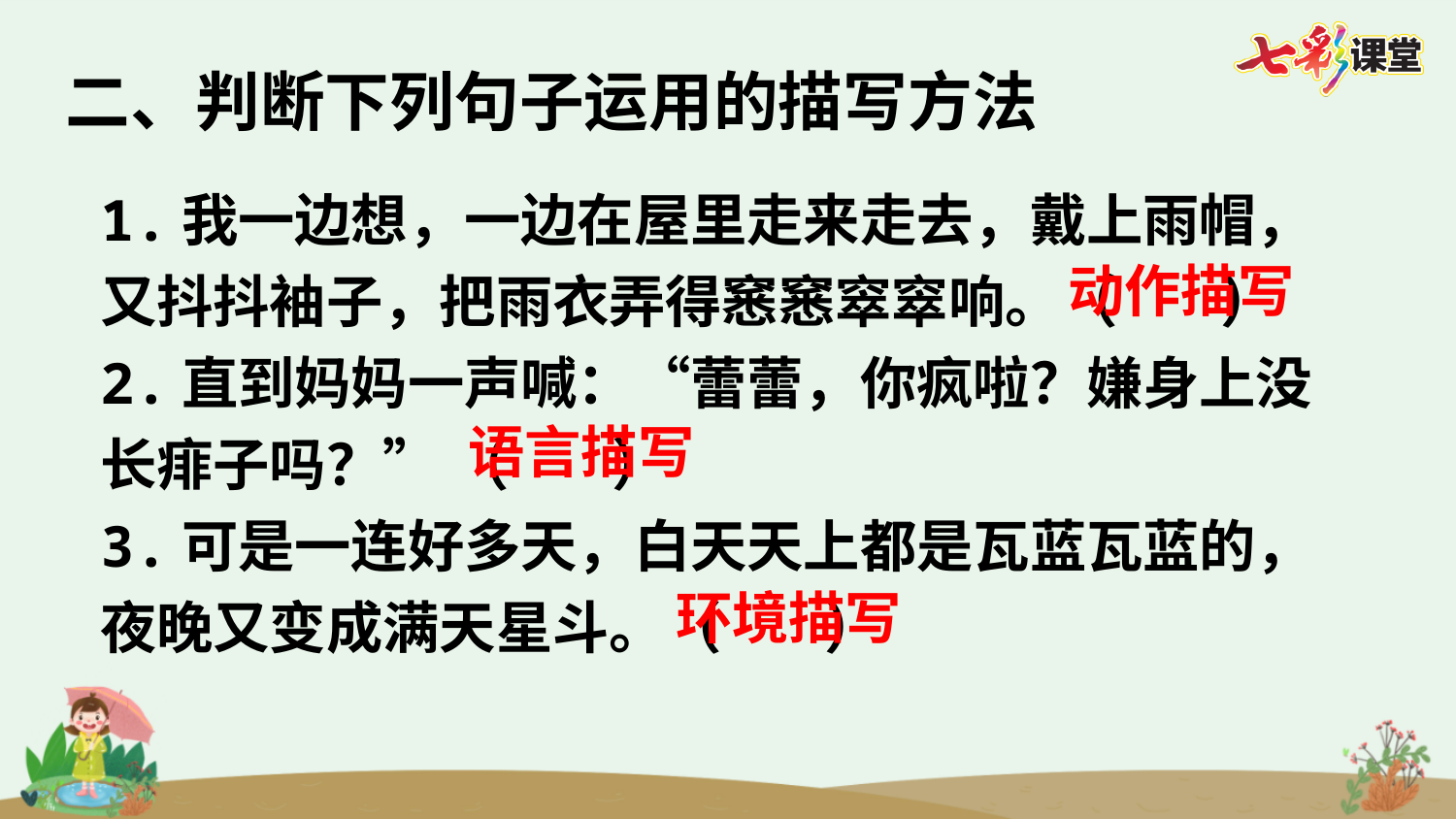

二、判断下列句子运用的描写方法
1.我一边想，一边在屋里走来走去，戴上雨帽，又抖抖袖子，把雨衣弄得窸窸窣窣响。（        ）
2.直到妈妈一声喊：“蕾蕾，你疯啦？嫌身上没长痱子吗？” （        ）
3.可是一连好多天，白天天上都是瓦蓝瓦蓝的，夜晚又变成满天星斗。（        ）
动作描写
语言描写
环境描写